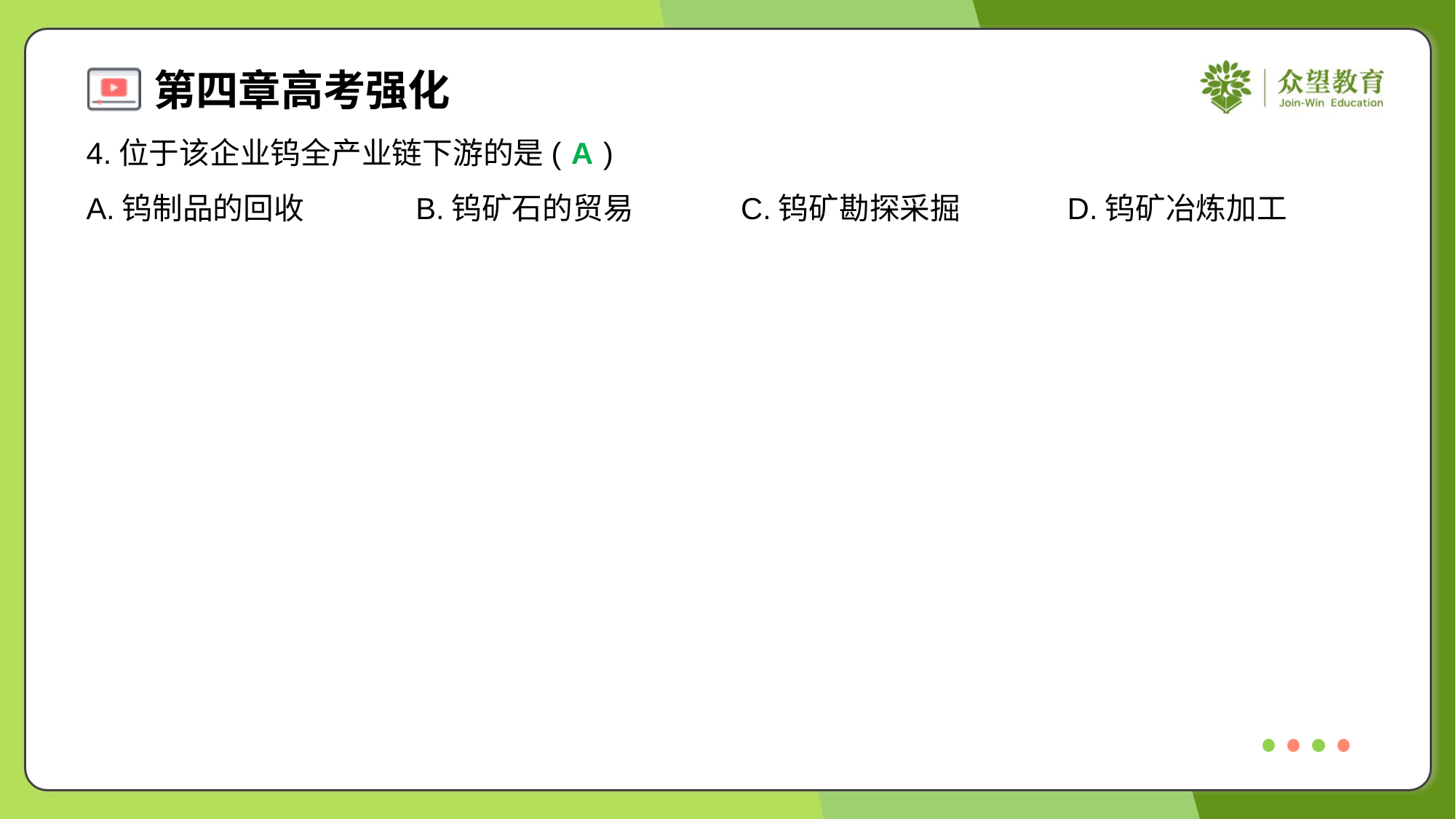

4.位于该企业钨全产业链下游的是(     )
A
A.钨制品的回收	B.钨矿石的贸易	C.钨矿勘探采掘	D.钨矿冶炼加工